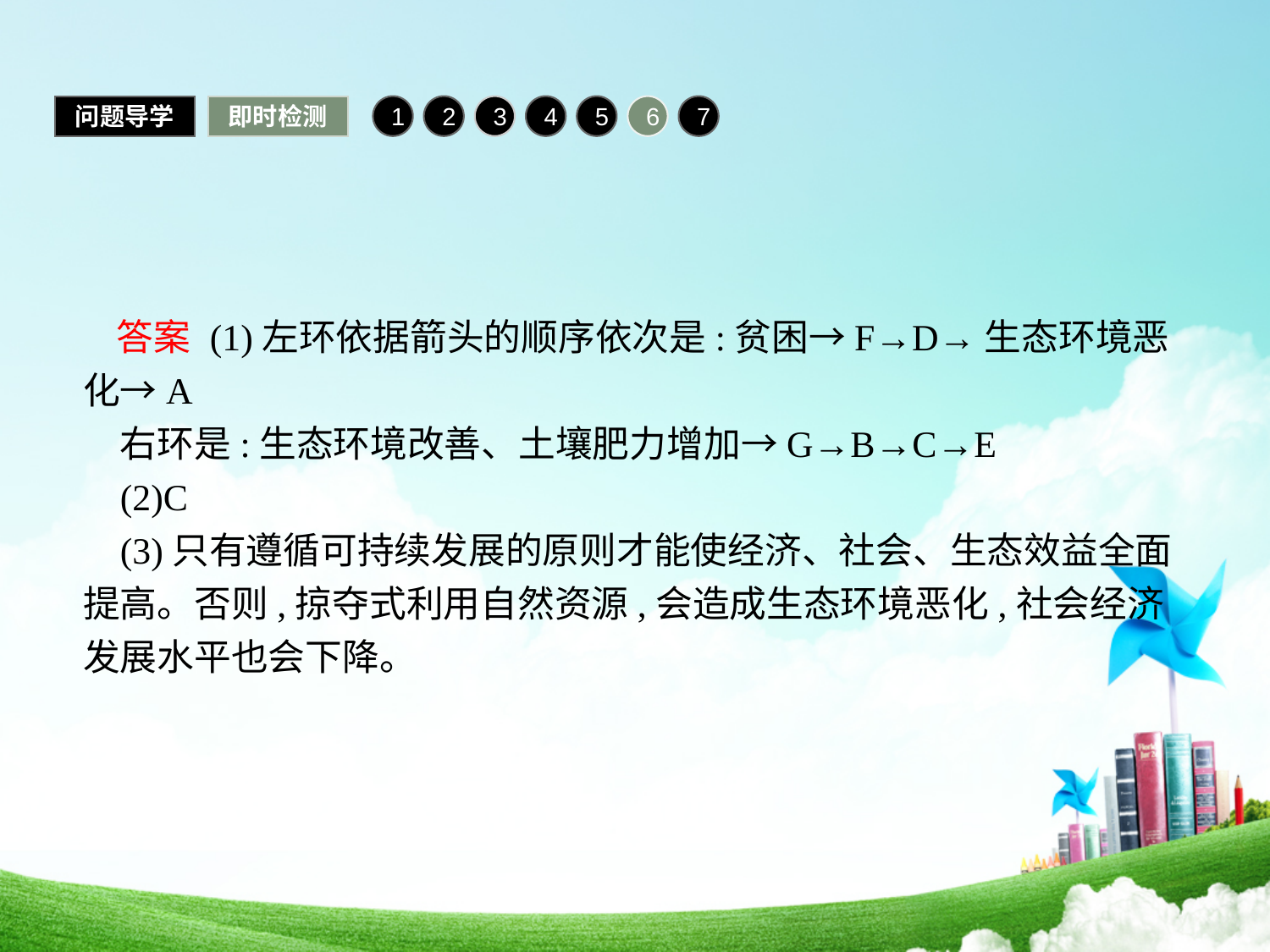

问题导学
即时检测
1
2
3
4
5
6
7
   答案 (1)左环依据箭头的顺序依次是:贫困→F→D→生态环境恶化→A
右环是:生态环境改善、土壤肥力增加→G→B→C→E
(2)C
(3)只有遵循可持续发展的原则才能使经济、社会、生态效益全面提高。否则,掠夺式利用自然资源,会造成生态环境恶化,社会经济发展水平也会下降。